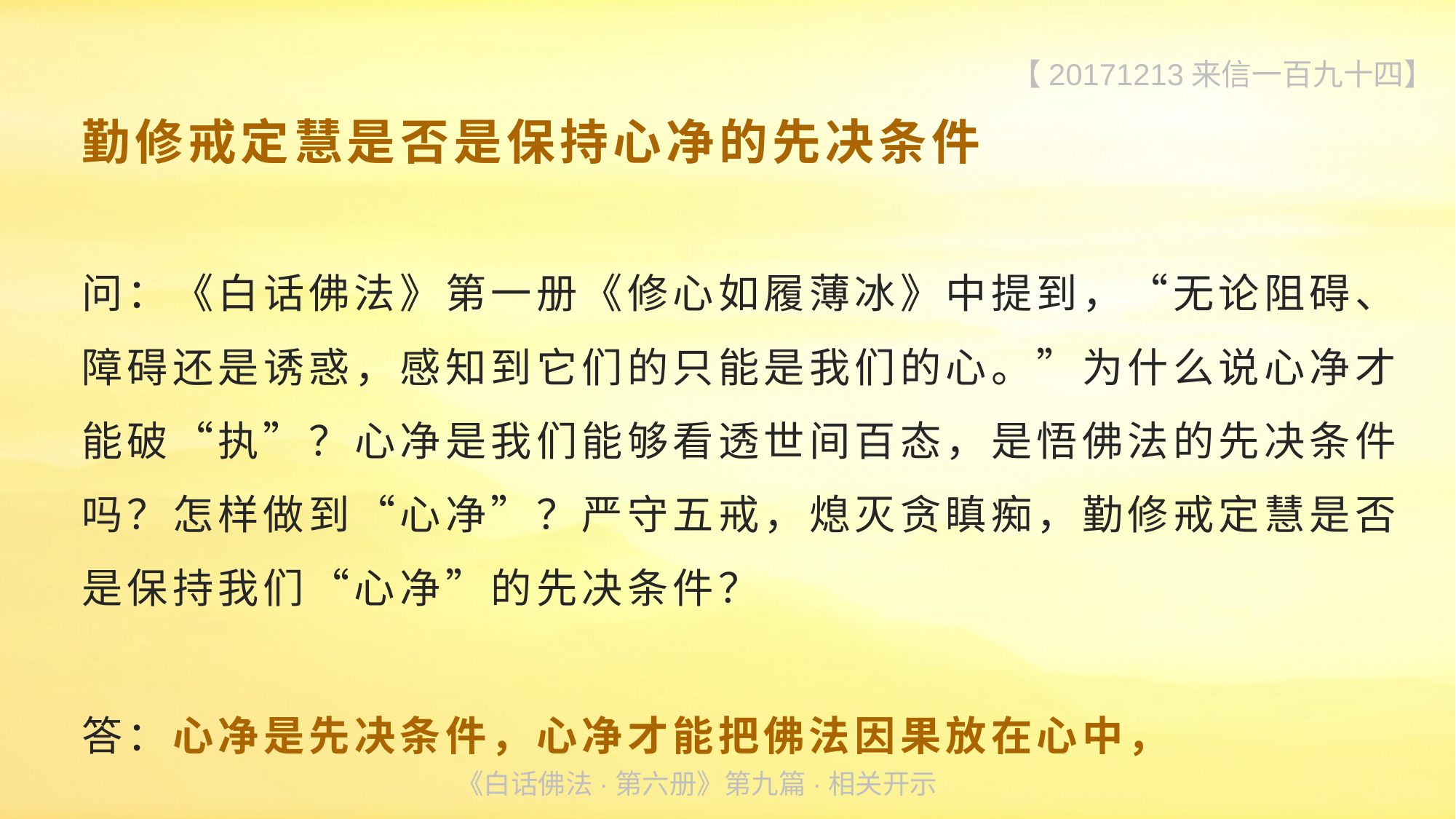

【20171213来信一百九十四】
勤修戒定慧是否是保持心净的先决条件

问：《白话佛法》第一册《修心如履薄冰》中提到，“无论阻碍、障碍还是诱惑，感知到它们的只能是我们的心。”为什么说心净才能破“执”？心净是我们能够看透世间百态，是悟佛法的先决条件吗？怎样做到“心净”？严守五戒，熄灭贪瞋痴，勤修戒定慧是否是保持我们“心净”的先决条件？

答：心净是先决条件，心净才能把佛法因果放在心中，
《白话佛法·第六册》第九篇·相关开示